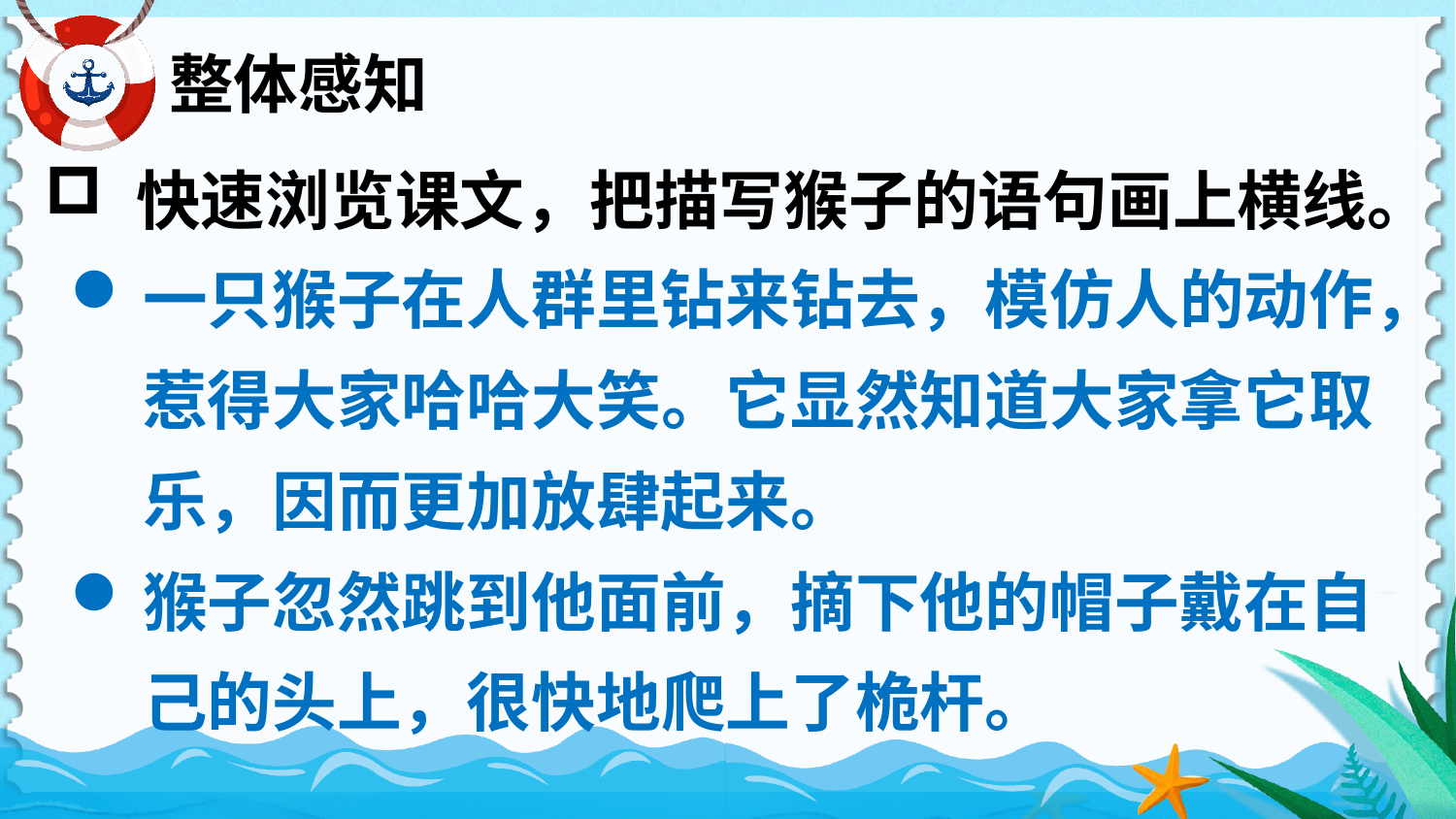

整体感知
快速浏览课文，把描写猴子的语句画上横线。
一只猴子在人群里钻来钻去，模仿人的动作，惹得大家哈哈大笑。它显然知道大家拿它取乐，因而更加放肆起来。
猴子忽然跳到他面前，摘下他的帽子戴在自己的头上，很快地爬上了桅杆。